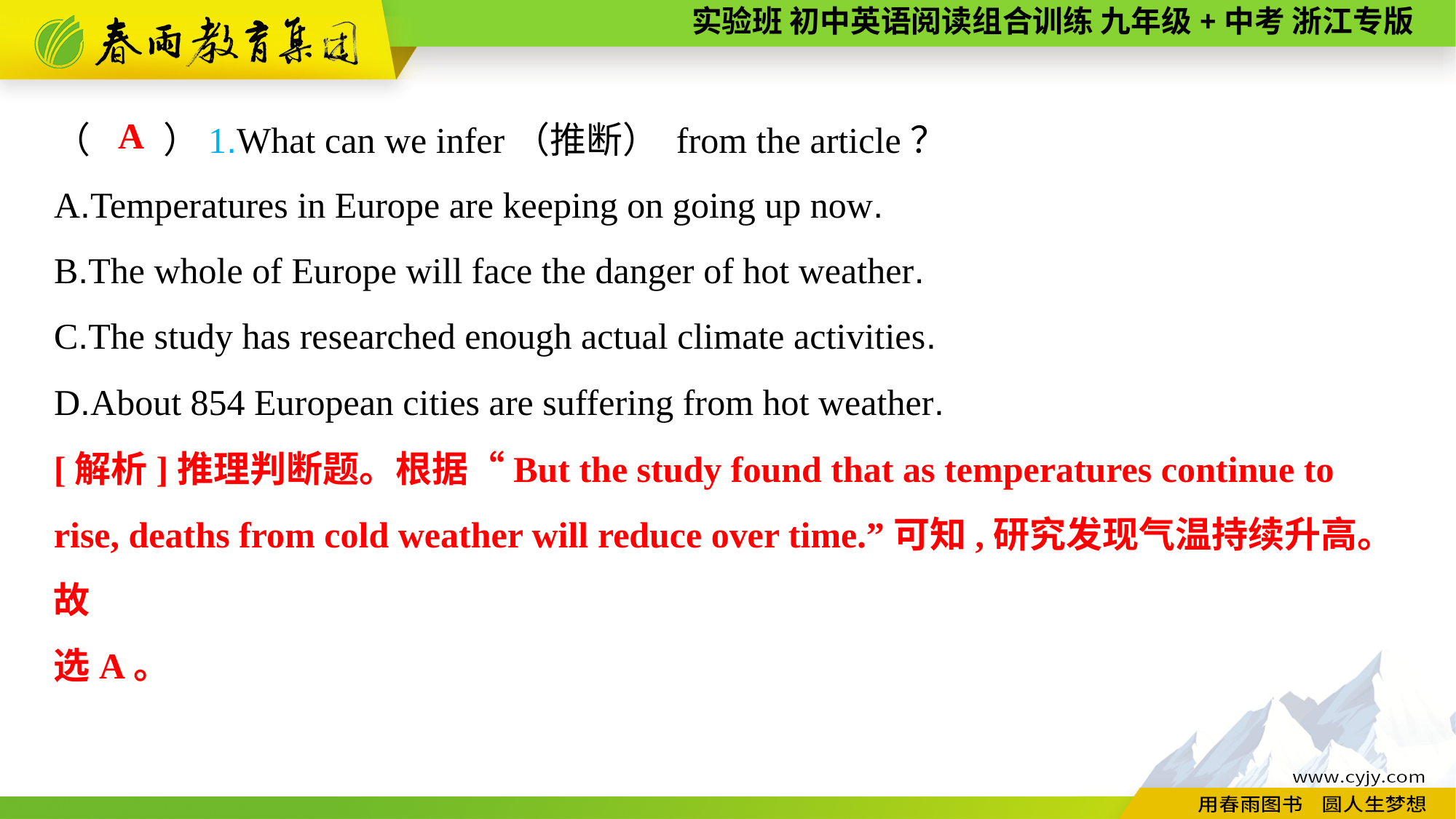

（　　）1.What can we infer（推断） from the article？
A.Temperatures in Europe are keeping on going up now.
B.The whole of Europe will face the danger of hot weather.
C.The study has researched enough actual climate activities.
D.About 854 European cities are suffering from hot weather.
A
[解析]推理判断题。根据“But the study found that as temperatures continue to rise, deaths from cold weather will reduce over time.”可知,研究发现气温持续升高。故
选A。